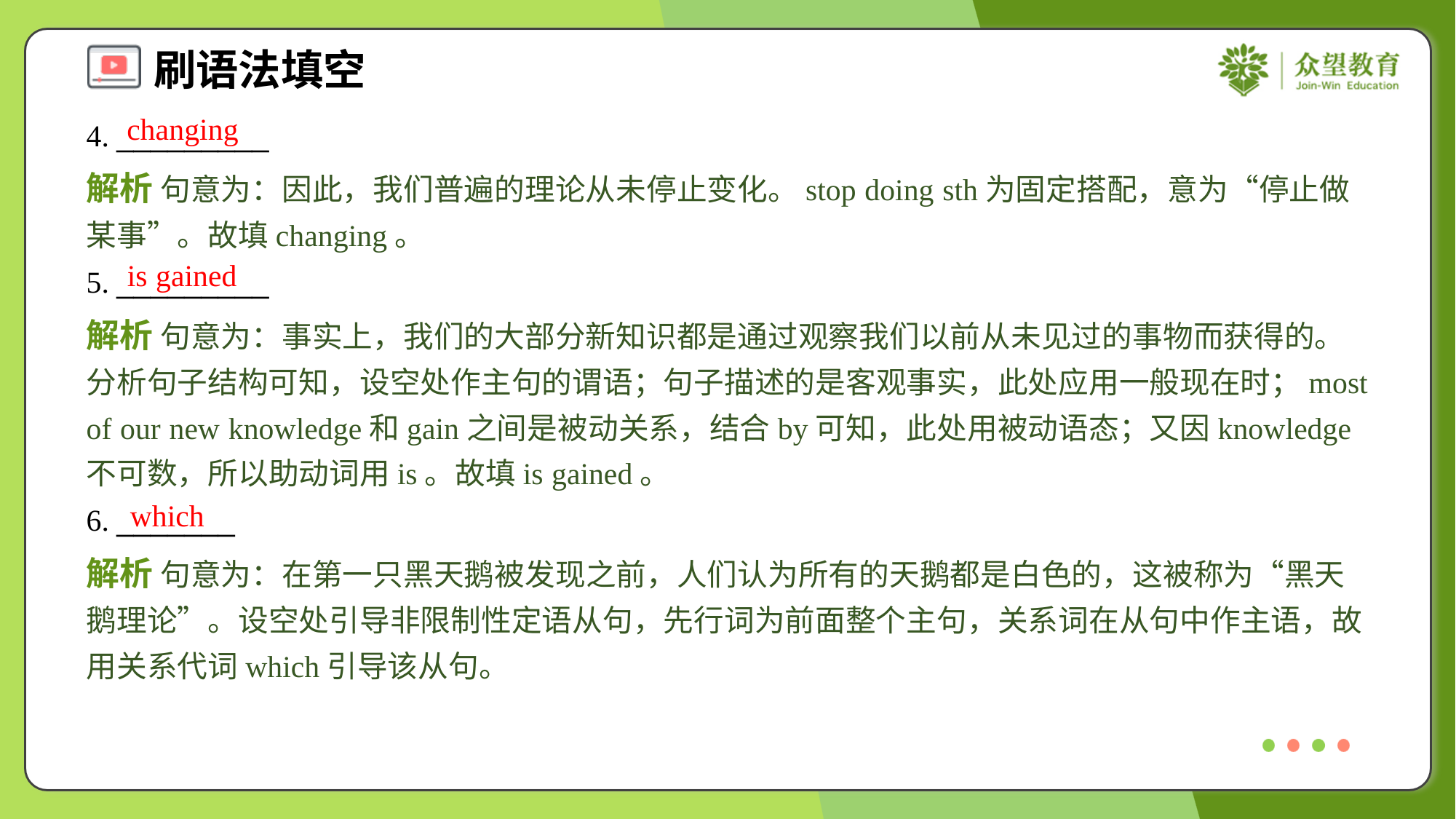

changing
4. _________
解析 句意为：因此，我们普遍的理论从未停止变化。stop doing sth为固定搭配，意为“停止做某事”。故填changing。
is gained
5. _________
解析 句意为：事实上，我们的大部分新知识都是通过观察我们以前从未见过的事物而获得的。分析句子结构可知，设空处作主句的谓语；句子描述的是客观事实，此处应用一般现在时；most of our new knowledge和gain之间是被动关系，结合by可知，此处用被动语态；又因knowledge不可数，所以助动词用is。故填is gained。
which
6. _______
解析 句意为：在第一只黑天鹅被发现之前，人们认为所有的天鹅都是白色的，这被称为“黑天鹅理论”。设空处引导非限制性定语从句，先行词为前面整个主句，关系词在从句中作主语，故用关系代词which引导该从句。